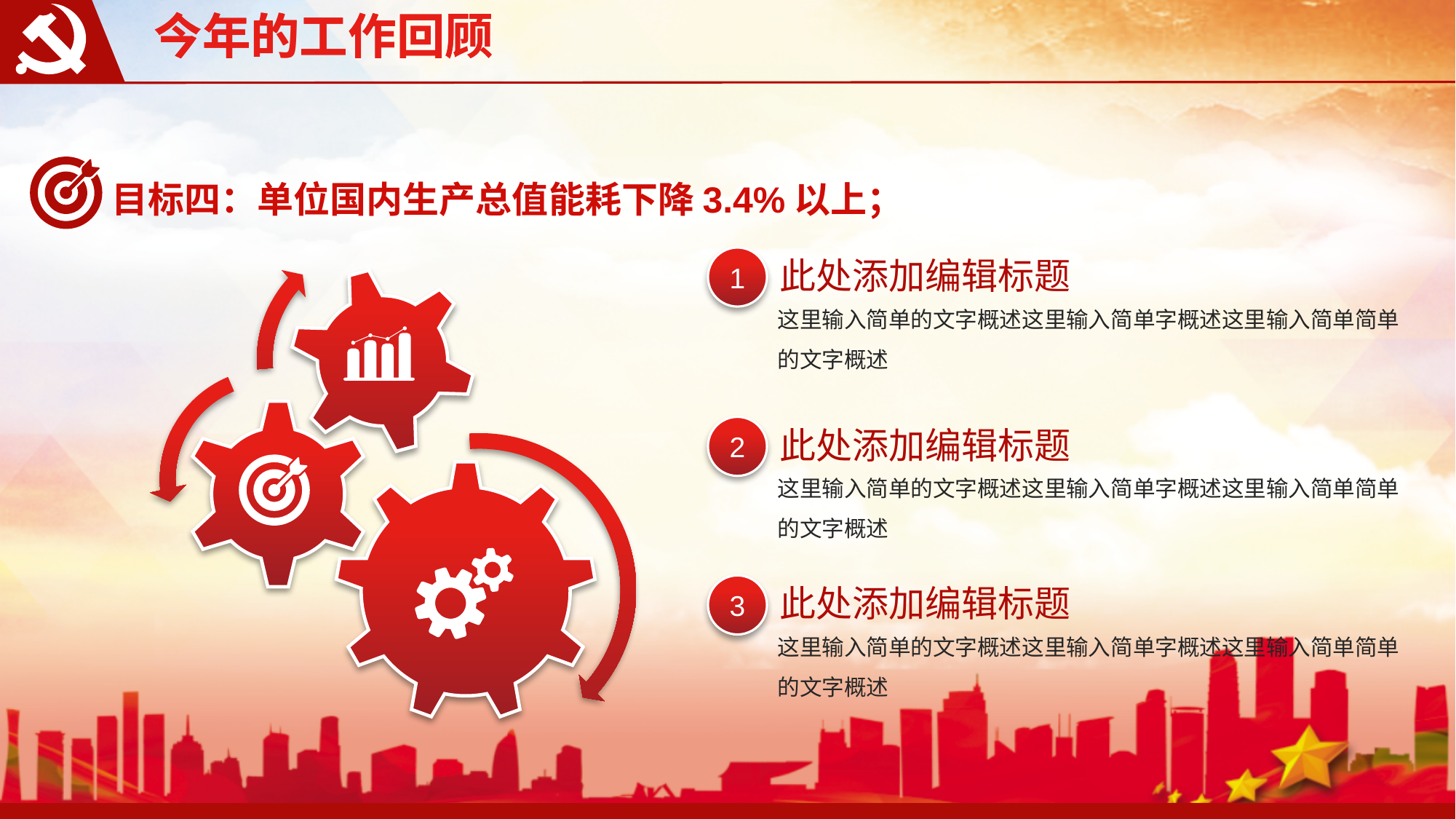

今年的工作回顾
今年的工作回顾
目标四：单位国内生产总值能耗下降3.4%以上；

1
此处添加编辑标题
这里输入简单的文字概述这里输入简单字概述这里输入简单简单的文字概述

2
此处添加编辑标题
这里输入简单的文字概述这里输入简单字概述这里输入简单简单的文字概述

3
此处添加编辑标题
这里输入简单的文字概述这里输入简单字概述这里输入简单简单的文字概述